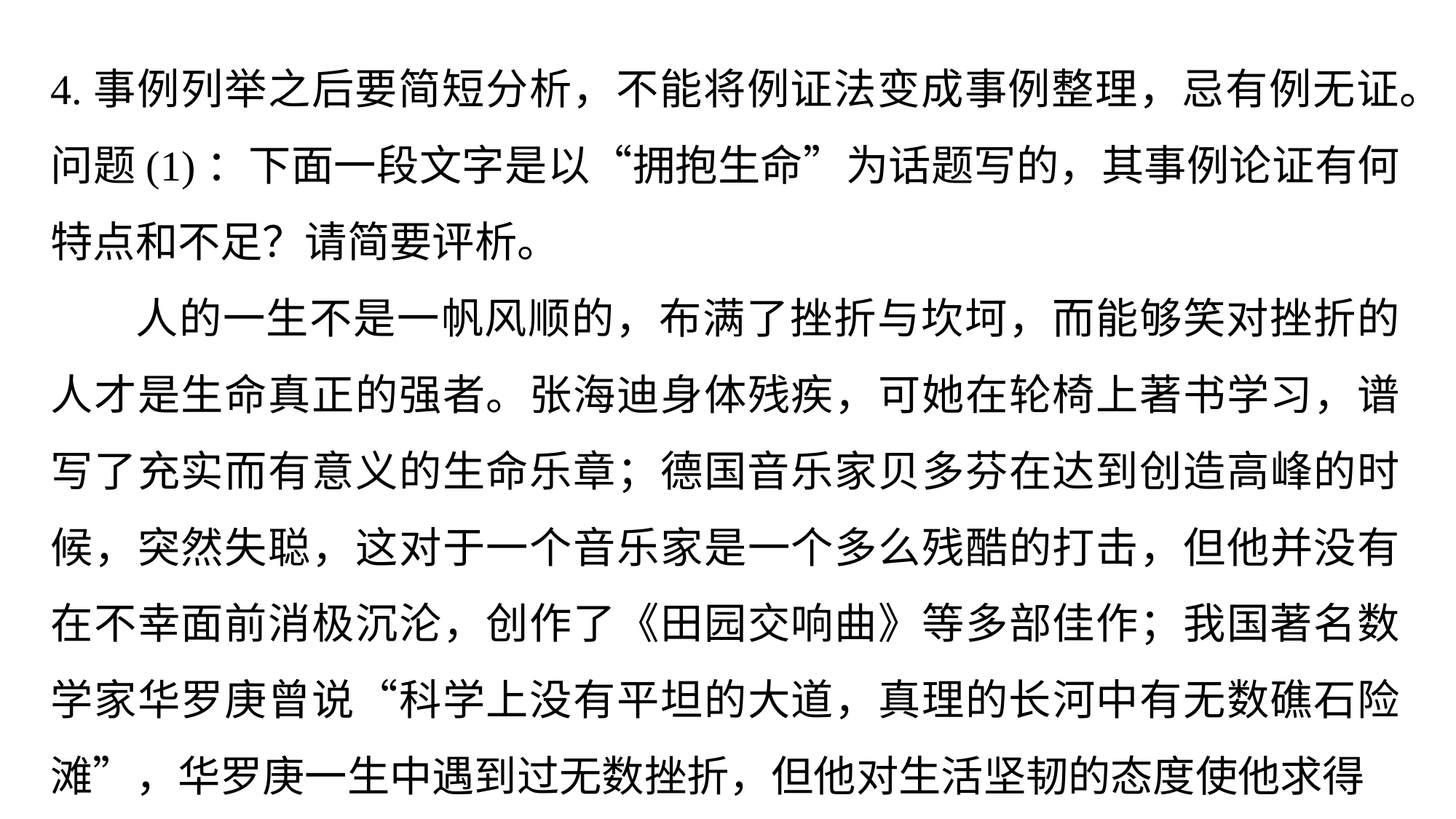

4.事例列举之后要简短分析，不能将例证法变成事例整理，忌有例无证。
问题(1)：下面一段文字是以“拥抱生命”为话题写的，其事例论证有何特点和不足？请简要评析。
人的一生不是一帆风顺的，布满了挫折与坎坷，而能够笑对挫折的人才是生命真正的强者。张海迪身体残疾，可她在轮椅上著书学习，谱写了充实而有意义的生命乐章；德国音乐家贝多芬在达到创造高峰的时候，突然失聪，这对于一个音乐家是一个多么残酷的打击，但他并没有在不幸面前消极沉沦，创作了《田园交响曲》等多部佳作；我国著名数学家华罗庚曾说“科学上没有平坦的大道，真理的长河中有无数礁石险滩”，华罗庚一生中遇到过无数挫折，但他对生活坚韧的态度使他求得